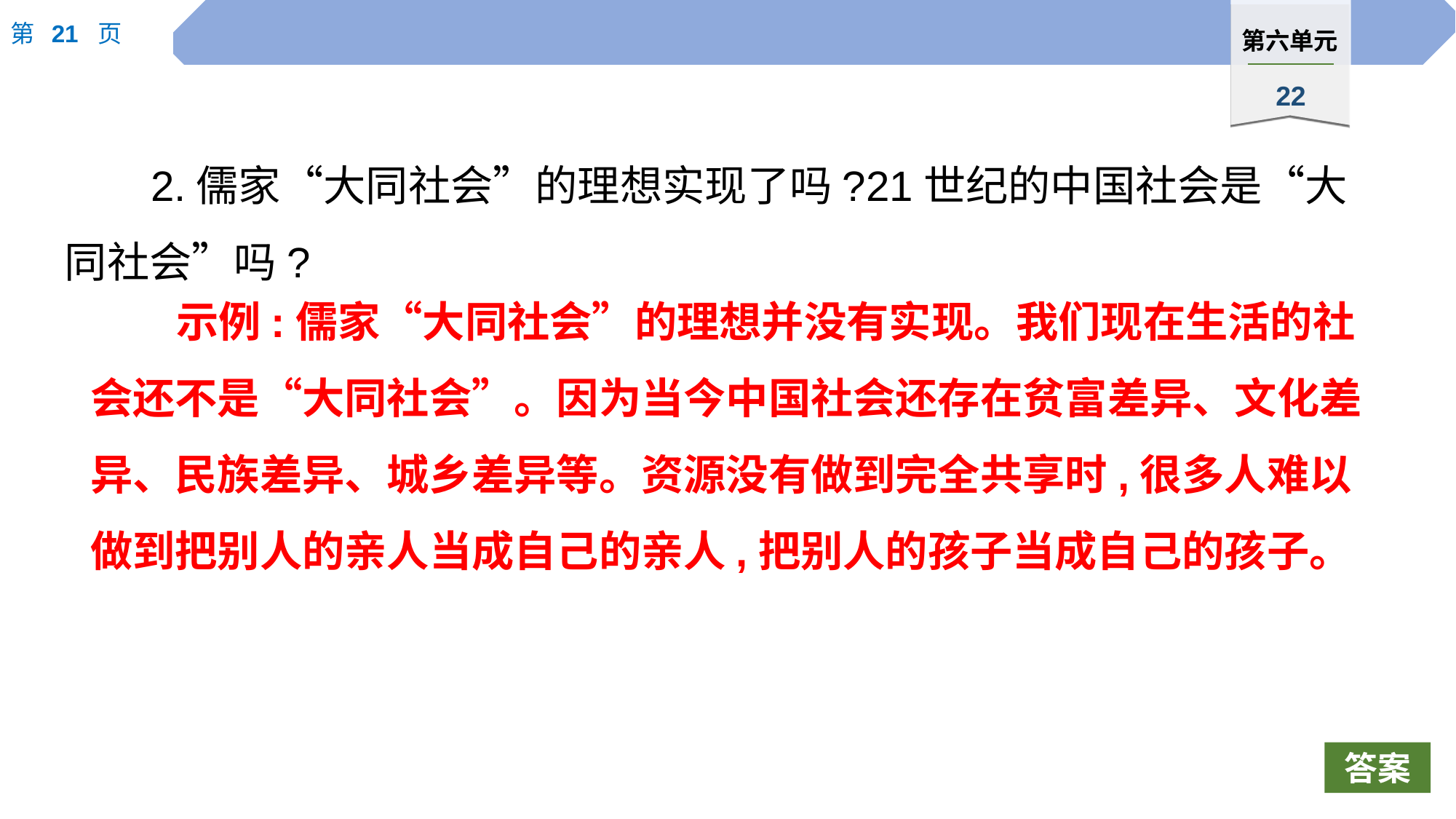

2.儒家“大同社会”的理想实现了吗?21世纪的中国社会是“大同社会”吗?
示例:儒家“大同社会”的理想并没有实现。我们现在生活的社会还不是“大同社会”。因为当今中国社会还存在贫富差异、文化差异、民族差异、城乡差异等。资源没有做到完全共享时,很多人难以做到把别人的亲人当成自己的亲人,把别人的孩子当成自己的孩子。
答案